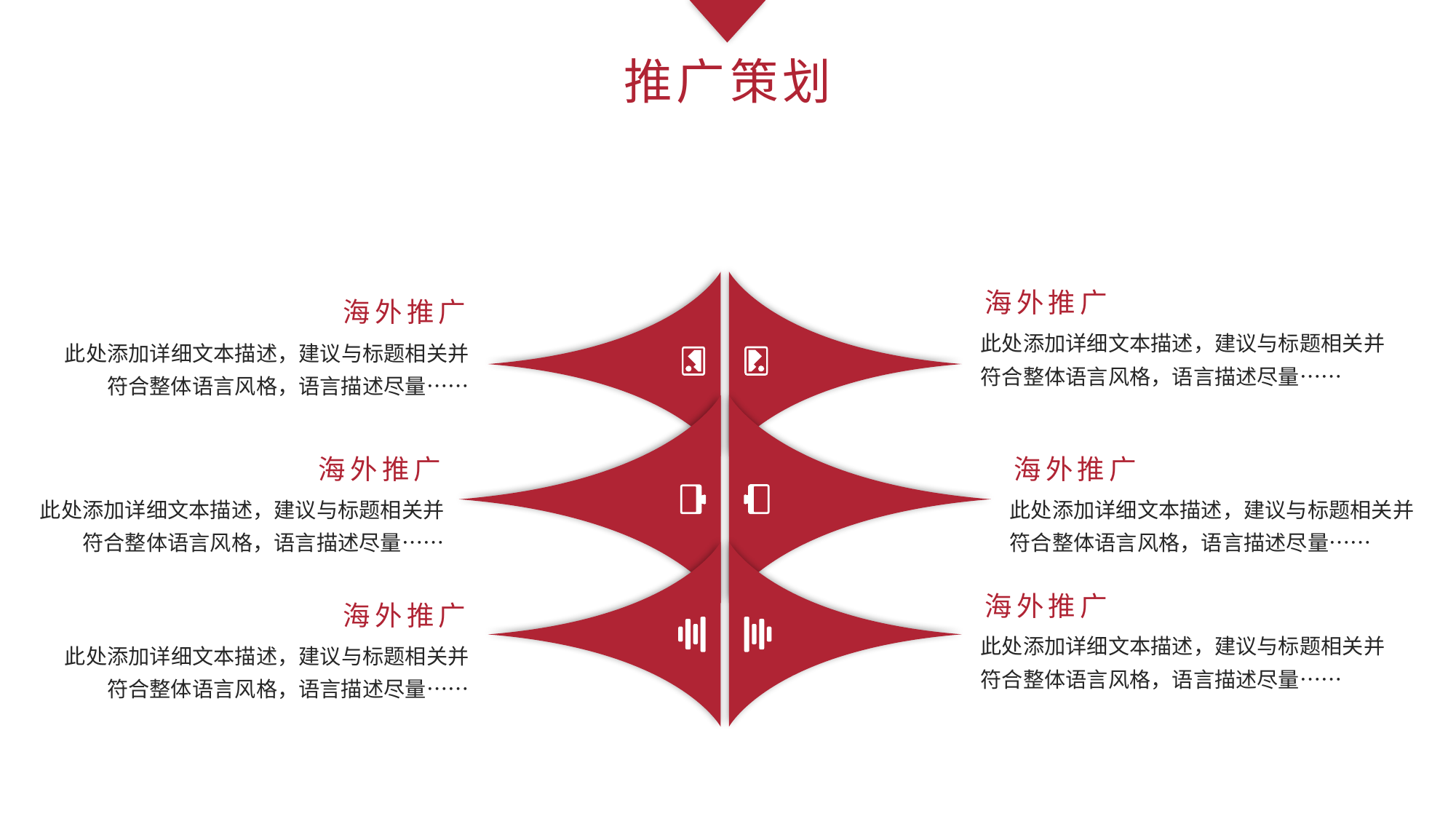

推广策划

海外推广
此处添加详细文本描述，建议与标题相关并符合整体语言风格，语言描述尽量……
海外推广
此处添加详细文本描述，建议与标题相关并符合整体语言风格，语言描述尽量……

海外推广
此处添加详细文本描述，建议与标题相关并符合整体语言风格，语言描述尽量……
海外推广
此处添加详细文本描述，建议与标题相关并符合整体语言风格，语言描述尽量……

海外推广
此处添加详细文本描述，建议与标题相关并符合整体语言风格，语言描述尽量……
海外推广
此处添加详细文本描述，建议与标题相关并符合整体语言风格，语言描述尽量……